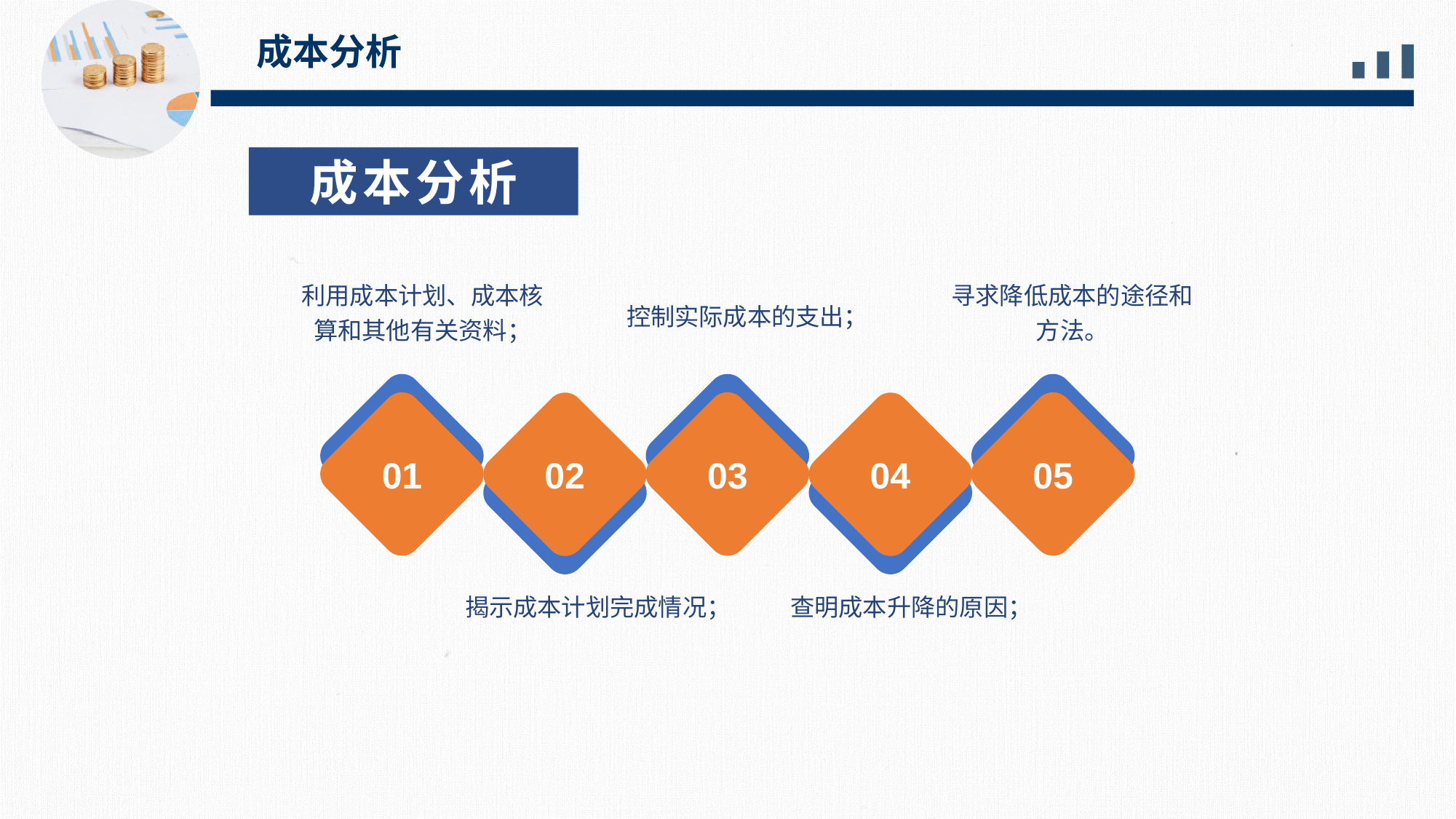

成本分析

成本分析
利用成本计划、成本核算和其他有关资料；
寻求降低成本的途径和方法。
控制实际成本的支出；

01
02
03
04
05
揭示成本计划完成情况；
查明成本升降的原因；